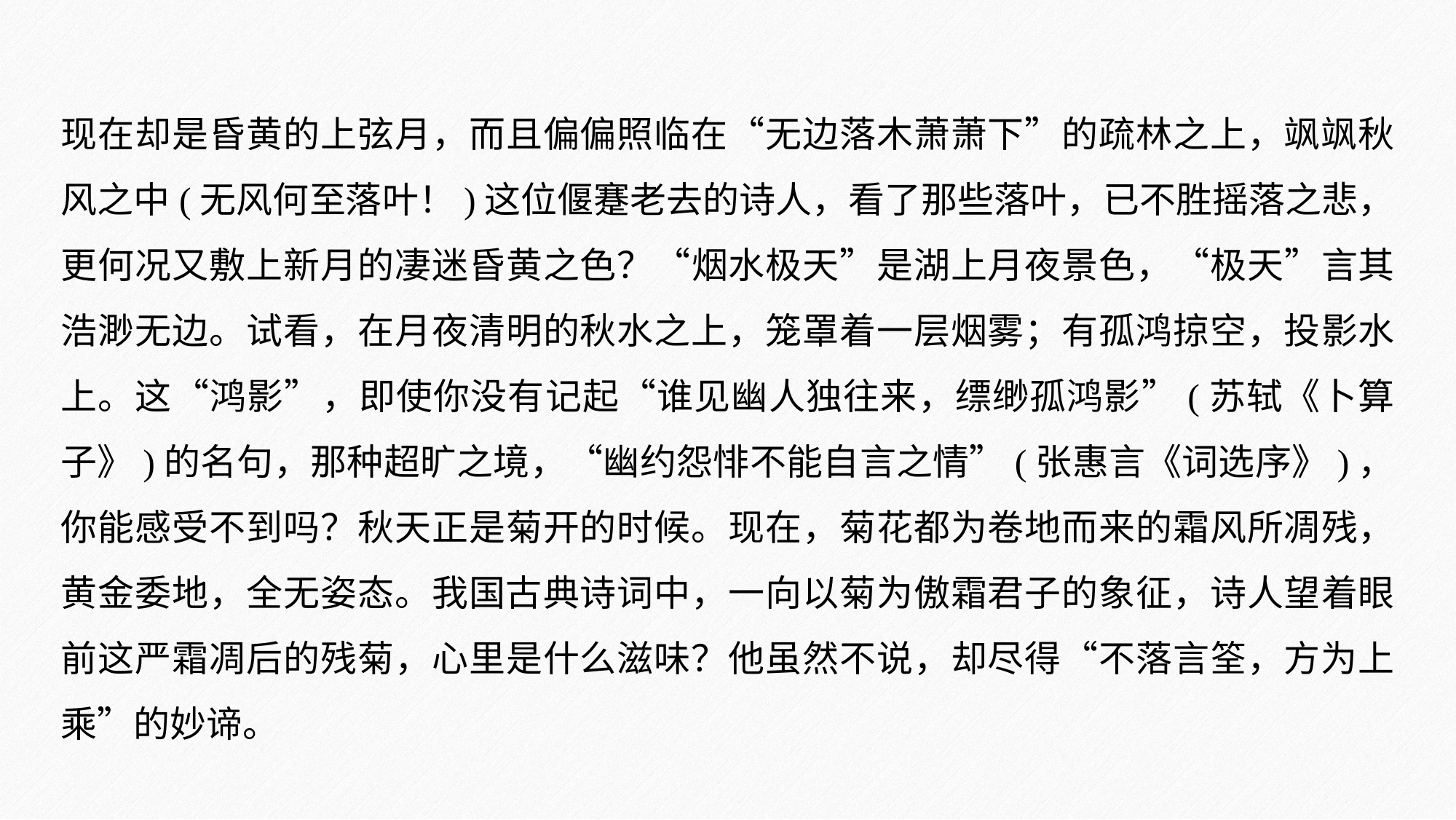

现在却是昏黄的上弦月，而且偏偏照临在“无边落木萧萧下”的疏林之上，飒飒秋风之中(无风何至落叶！)这位偃蹇老去的诗人，看了那些落叶，已不胜摇落之悲，更何况又敷上新月的凄迷昏黄之色？“烟水极天”是湖上月夜景色，“极天”言其浩渺无边。试看，在月夜清明的秋水之上，笼罩着一层烟雾；有孤鸿掠空，投影水上。这“鸿影”，即使你没有记起“谁见幽人独往来，缥缈孤鸿影”(苏轼《卜算子》)的名句，那种超旷之境，“幽约怨悱不能自言之情”(张惠言《词选序》)，你能感受不到吗？秋天正是菊开的时候。现在，菊花都为卷地而来的霜风所凋残，黄金委地，全无姿态。我国古典诗词中，一向以菊为傲霜君子的象征，诗人望着眼前这严霜凋后的残菊，心里是什么滋味？他虽然不说，却尽得“不落言筌，方为上乘”的妙谛。